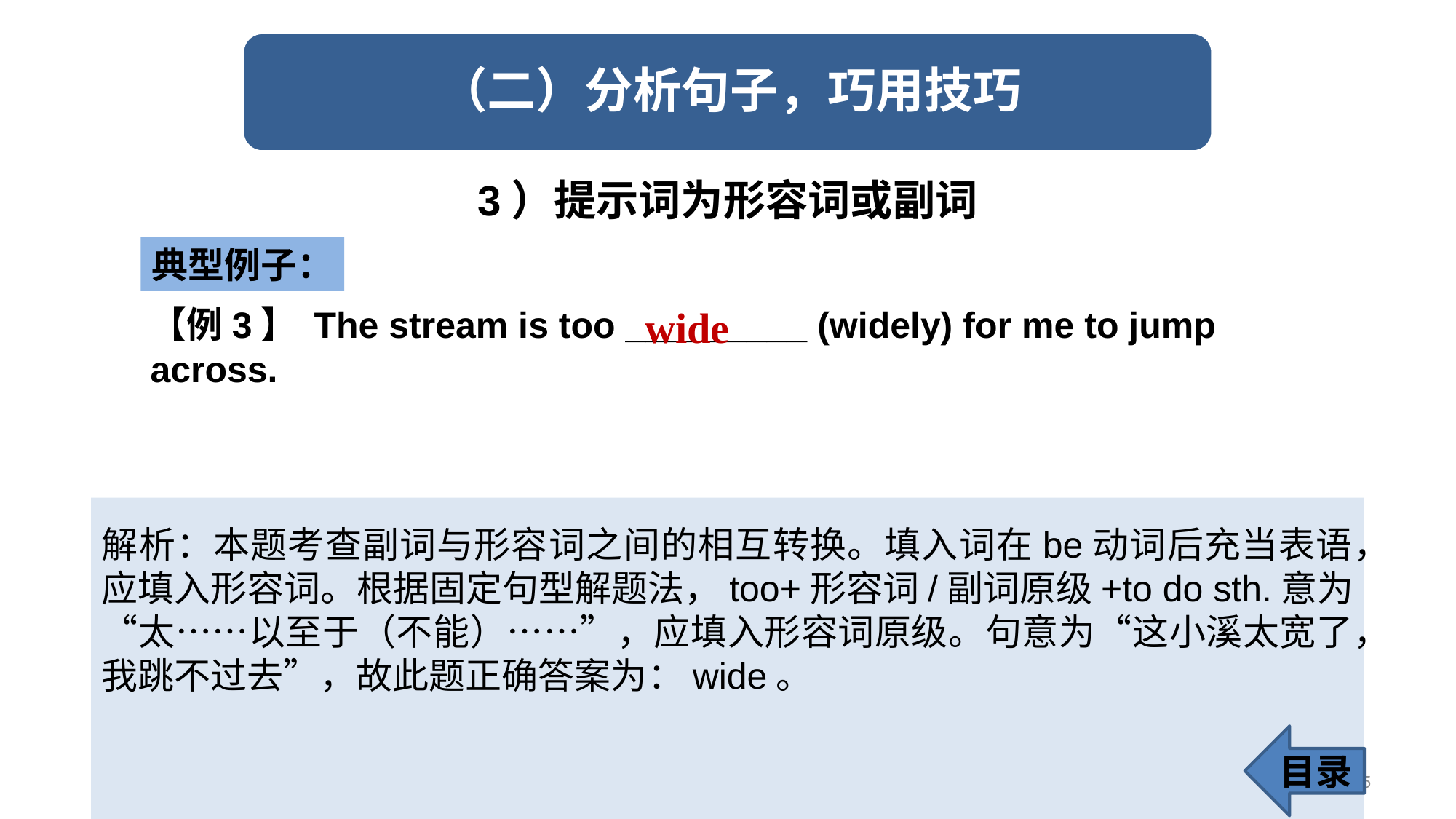

（二）分析句子，巧用技巧
3）提示词为形容词或副词
典型例子：
wide
【例3】 The stream is too _________ (widely) for me to jump across.

解析：本题考查副词与形容词之间的相互转换。填入词在be动词后充当表语，应填入形容词。根据固定句型解题法，too+形容词/副词原级+to do sth.意为“太……以至于（不能）……”，应填入形容词原级。句意为“这小溪太宽了，我跳不过去”，故此题正确答案为：wide。
目录
35